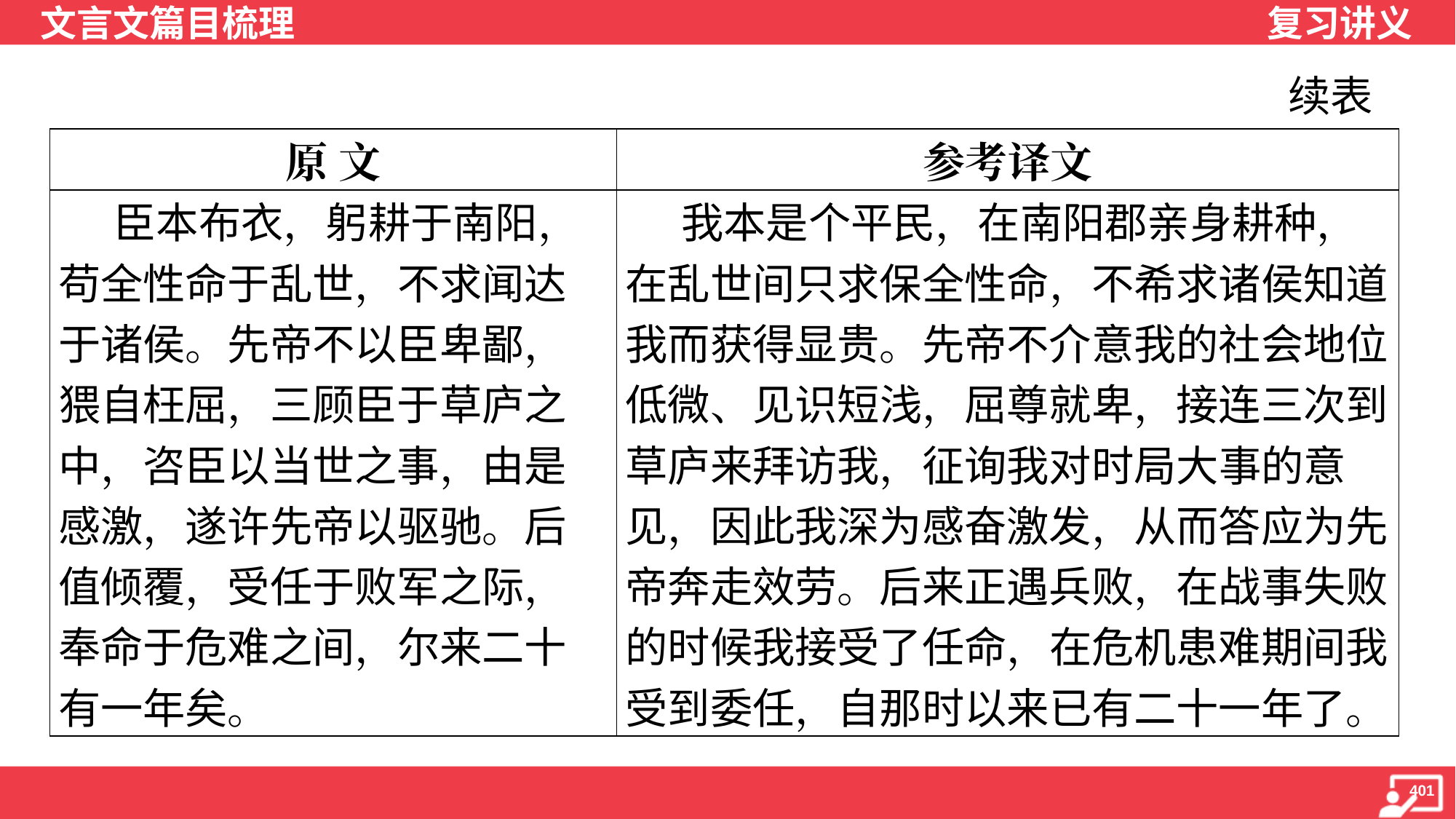

续表
| 原 文 | 参考译文 |
| --- | --- |
| 臣本布衣，躬耕于南阳，苟全性命于乱世，不求闻达于诸侯。先帝不以臣卑鄙，猥自枉屈，三顾臣于草庐之中，咨臣以当世之事，由是感激，遂许先帝以驱驰。后值倾覆，受任于败军之际，奉命于危难之间，尔来二十有一年矣。 | 我本是个平民，在南阳郡亲身耕种，在乱世间只求保全性命，不希求诸侯知道我而获得显贵。先帝不介意我的社会地位低微、见识短浅，屈尊就卑，接连三次到草庐来拜访我，征询我对时局大事的意见，因此我深为感奋激发，从而答应为先帝奔走效劳。后来正遇兵败，在战事失败的时候我接受了任命，在危机患难期间我受到委任，自那时以来已有二十一年了。 |